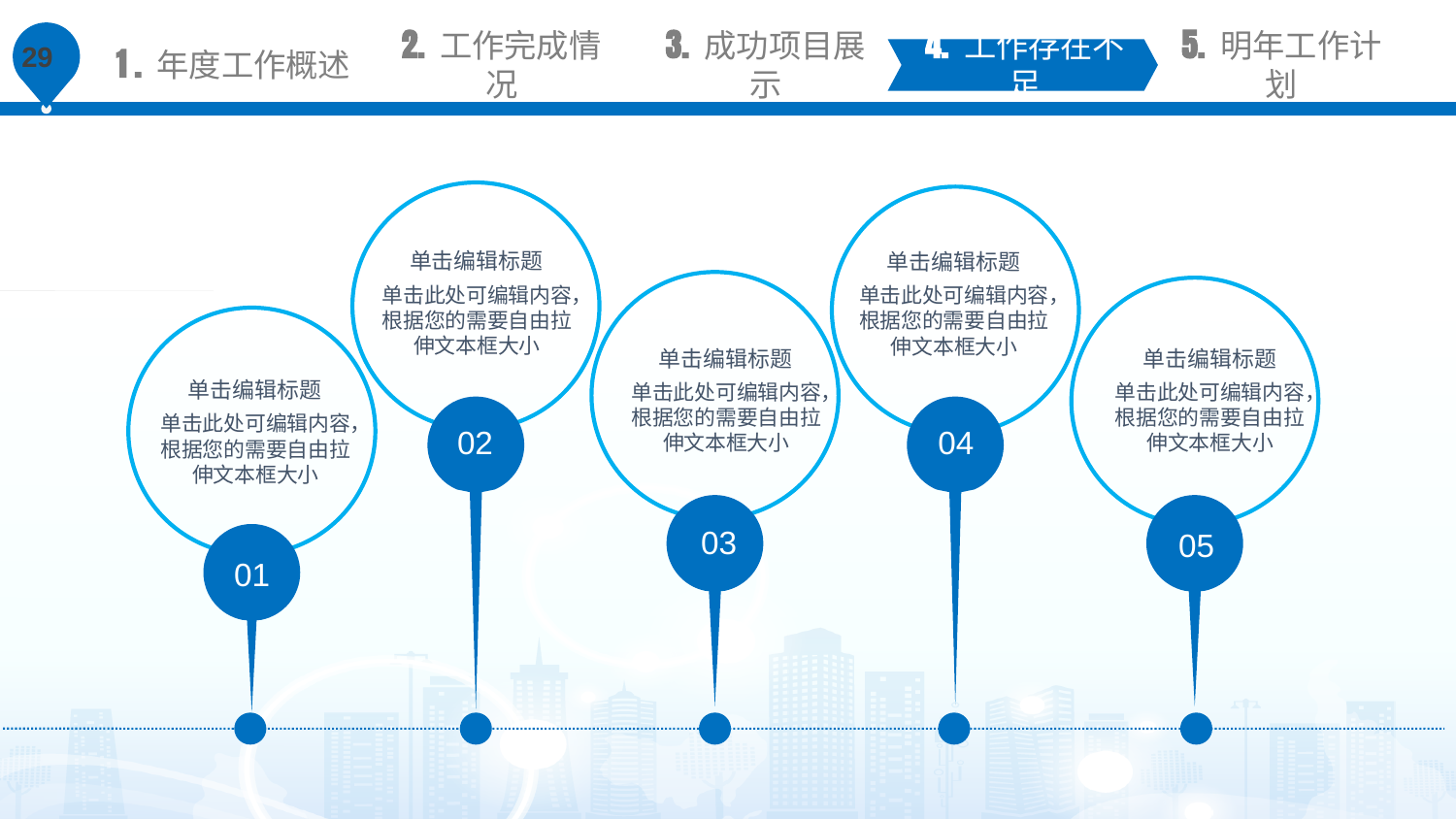

1 . 年度工作概述
2. 工作完成情况
3. 成功项目展示
4. 工作存在不足
5. 明年工作计划

单击编辑标题
单击此处可编辑内容，根据您的需要自由拉伸文本框大小

02

单击编辑标题
单击此处可编辑内容，根据您的需要自由拉伸文本框大小

04

单击编辑标题
单击此处可编辑内容，根据您的需要自由拉伸文本框大小

03

单击编辑标题
单击此处可编辑内容，根据您的需要自由拉伸文本框大小

05

单击编辑标题
单击此处可编辑内容，根据您的需要自由拉伸文本框大小

01